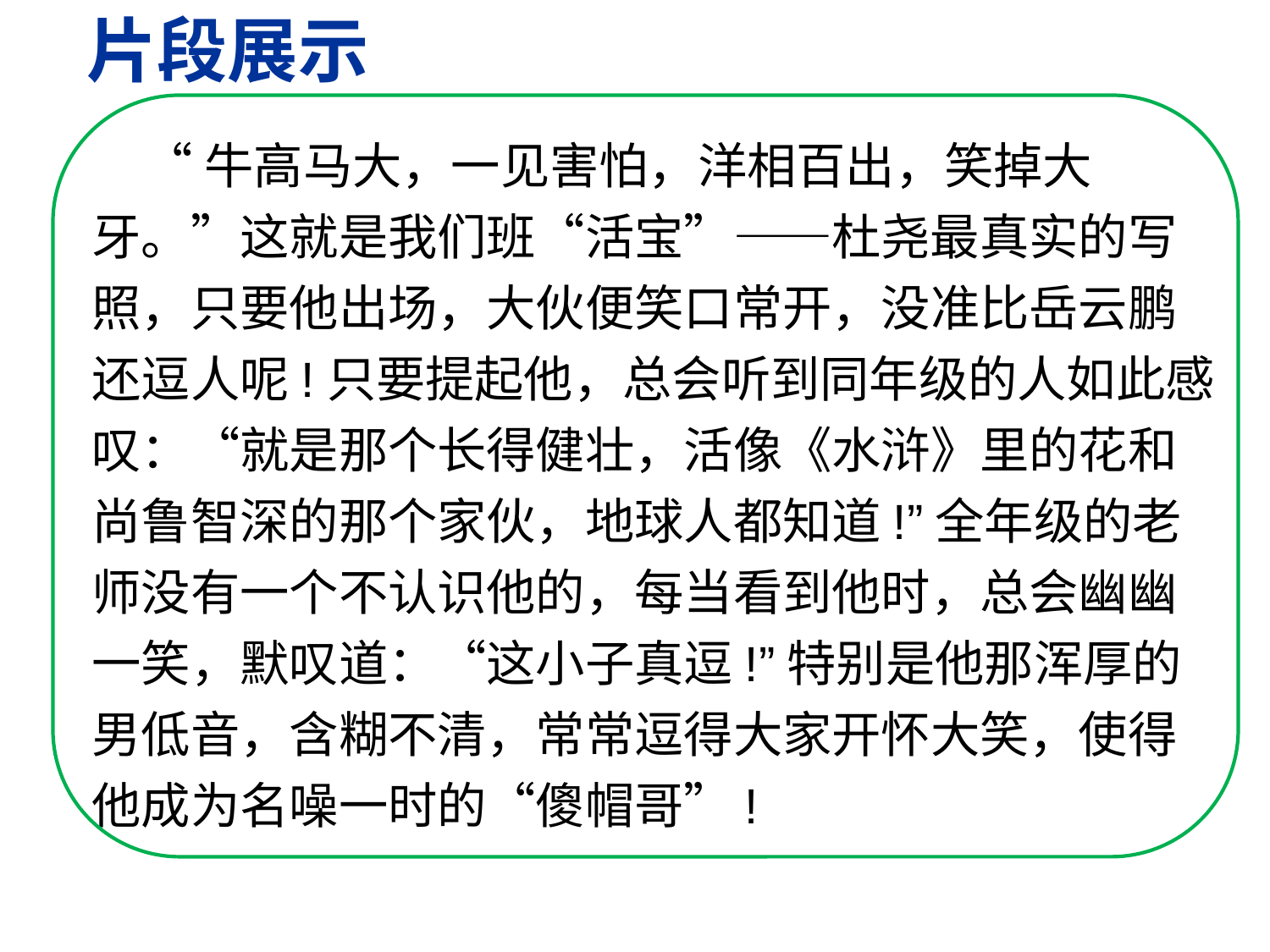

片段展示

         “牛高马大，一见害怕，洋相百出，笑掉大牙。”这就是我们班“活宝”——杜尧最真实的写照，只要他出场，大伙便笑口常开，没准比岳云鹏还逗人呢!只要提起他，总会听到同年级的人如此感叹：“就是那个长得健壮，活像《水浒》里的花和尚鲁智深的那个家伙，地球人都知道!”全年级的老师没有一个不认识他的，每当看到他时，总会幽幽一笑，默叹道：“这小子真逗!”特别是他那浑厚的男低音，含糊不清，常常逗得大家开怀大笑，使得他成为名噪一时的“傻帽哥”!